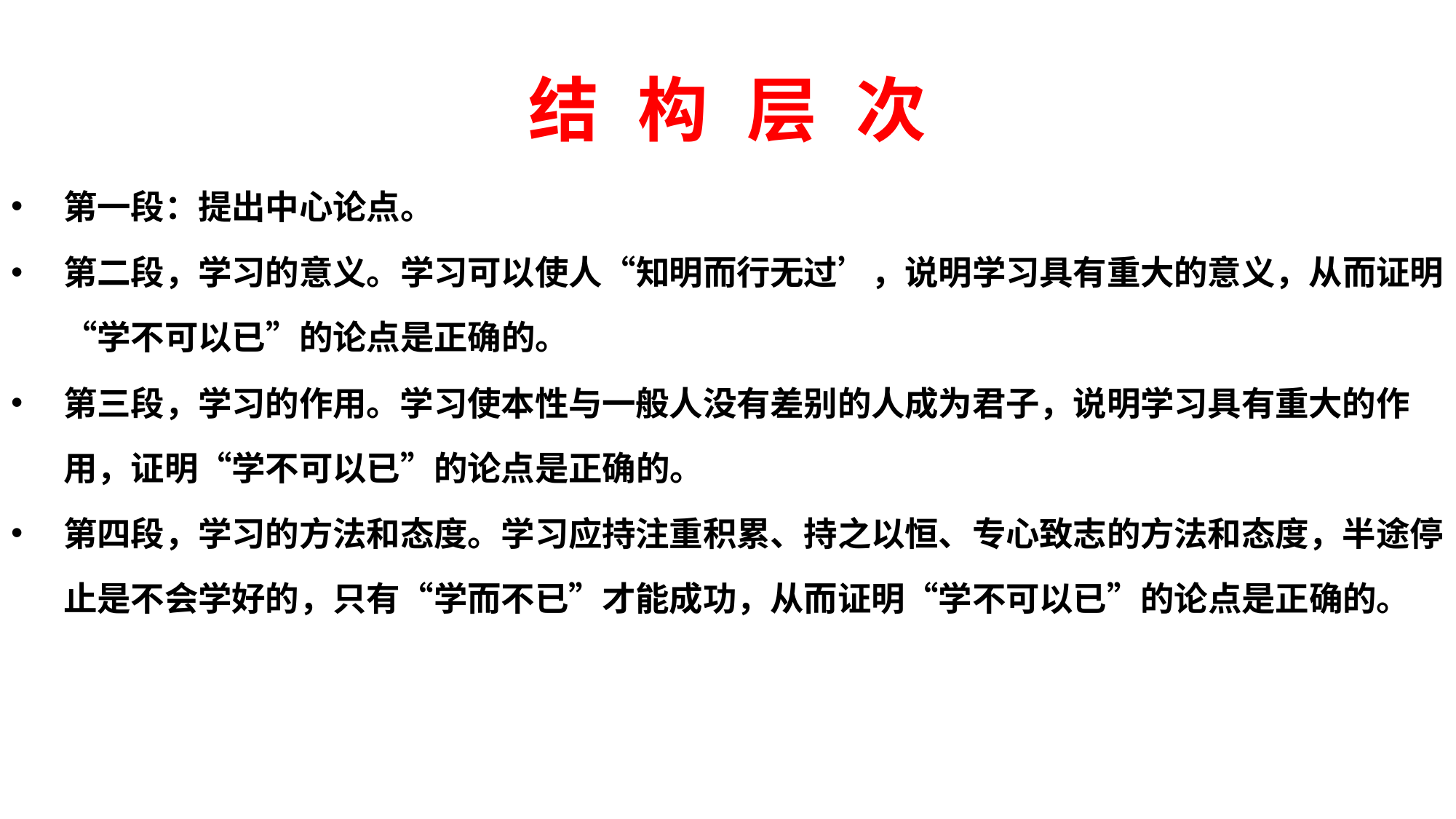

# 结  构  层  次
第一段：提出中心论点。
第二段，学习的意义。学习可以使人“知明而行无过’，说明学习具有重大的意义，从而证明“学不可以已”的论点是正确的。
第三段，学习的作用。学习使本性与一般人没有差别的人成为君子，说明学习具有重大的作用，证明“学不可以已”的论点是正确的。
第四段，学习的方法和态度。学习应持注重积累、持之以恒、专心致志的方法和态度，半途停止是不会学好的，只有“学而不已”才能成功，从而证明“学不可以已”的论点是正确的。